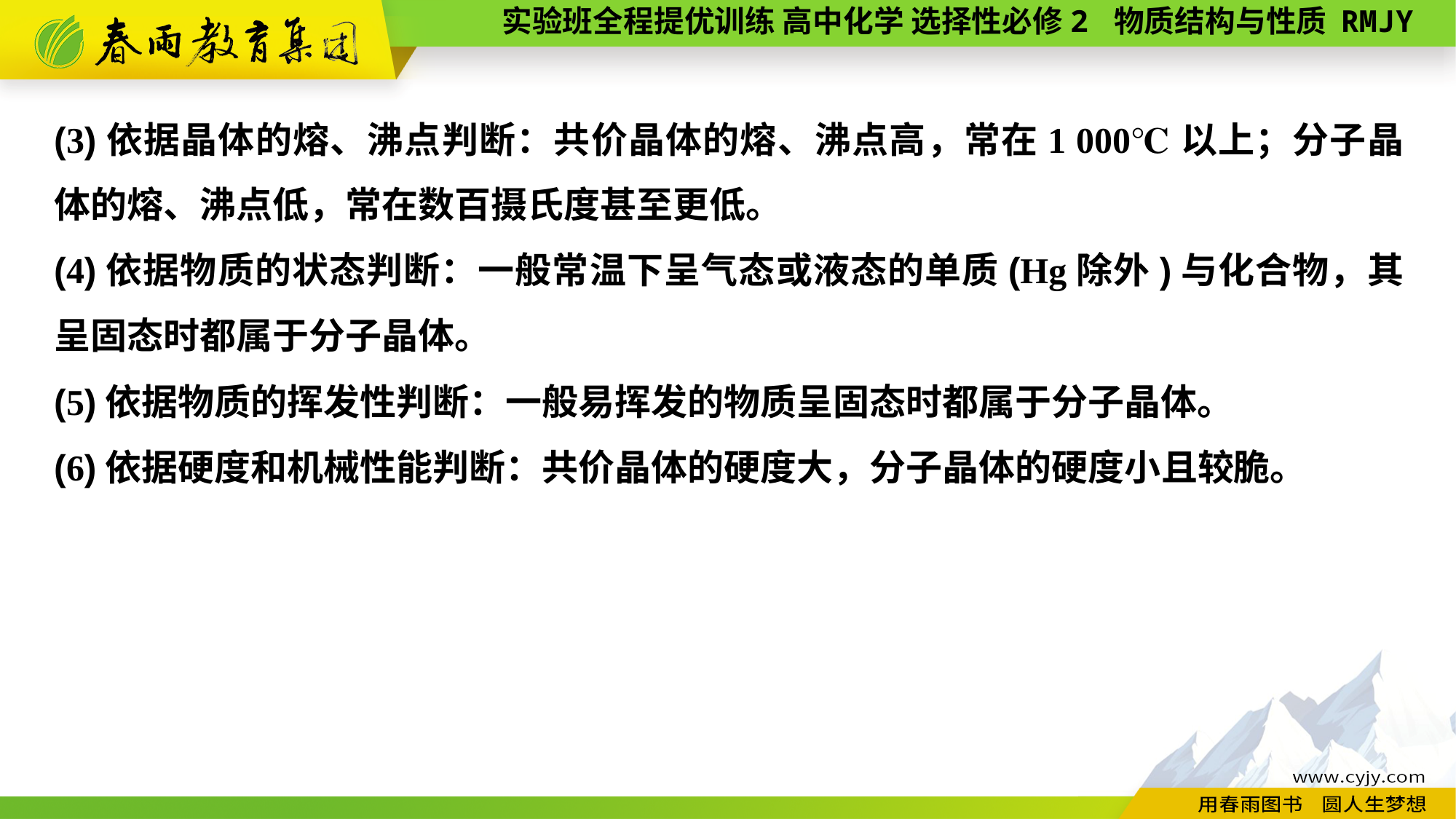

(3)依据晶体的熔、沸点判断：共价晶体的熔、沸点高，常在1 000℃以上；分子晶体的熔、沸点低，常在数百摄氏度甚至更低。
(4)依据物质的状态判断：一般常温下呈气态或液态的单质(Hg除外)与化合物，其呈固态时都属于分子晶体。
(5)依据物质的挥发性判断：一般易挥发的物质呈固态时都属于分子晶体。
(6)依据硬度和机械性能判断：共价晶体的硬度大，分子晶体的硬度小且较脆。